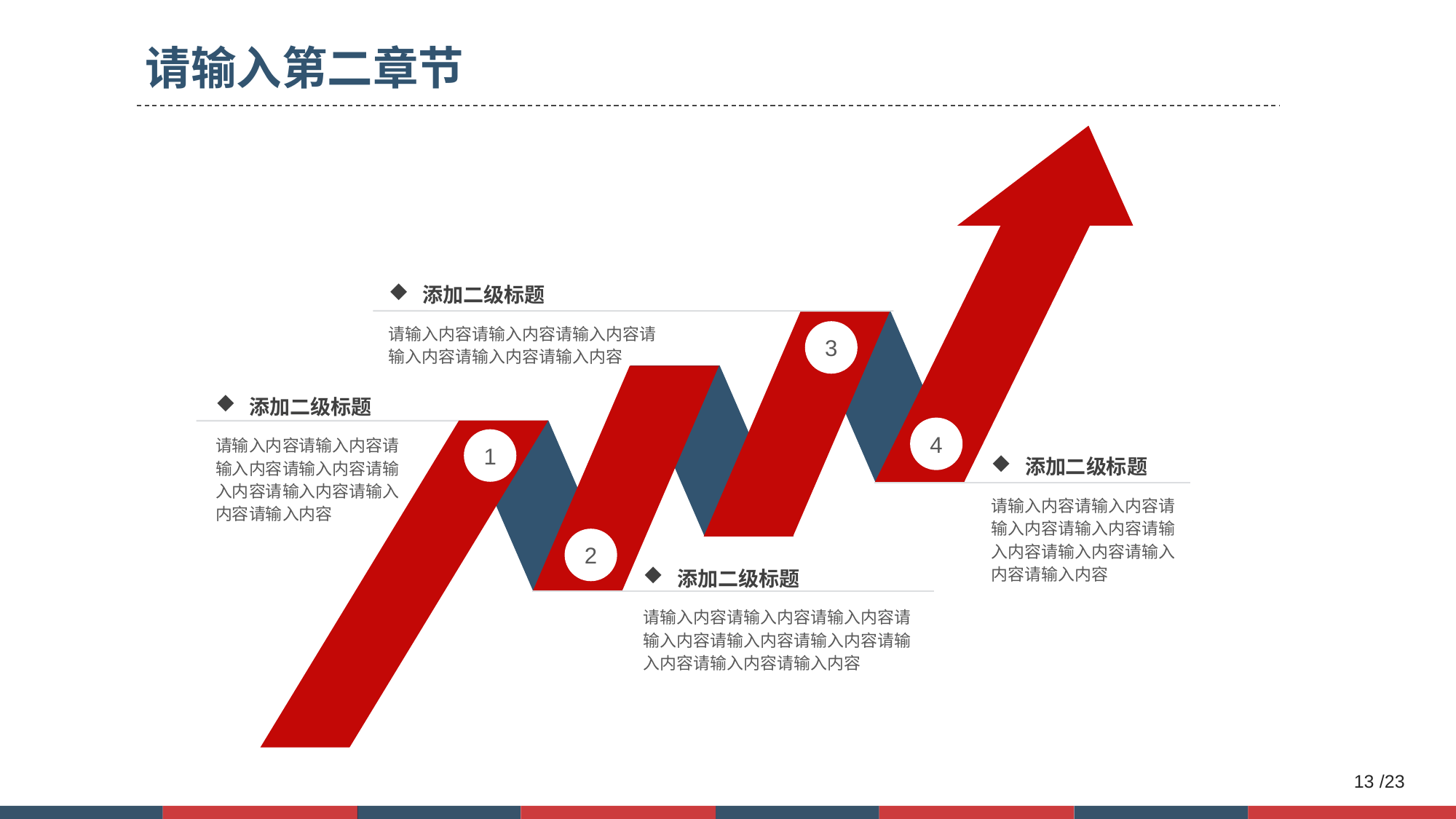

请输入第二章节

3

4

1

2

添加二级标题
请输入内容请输入内容请输入内容请输入内容请输入内容请输入内容
添加二级标题
请输入内容请输入内容请输入内容请输入内容请输入内容请输入内容请输入内容请输入内容
添加二级标题
请输入内容请输入内容请输入内容请输入内容请输入内容请输入内容请输入内容请输入内容
添加二级标题
请输入内容请输入内容请输入内容请输入内容请输入内容请输入内容请输入内容请输入内容请输入内容
13 /23